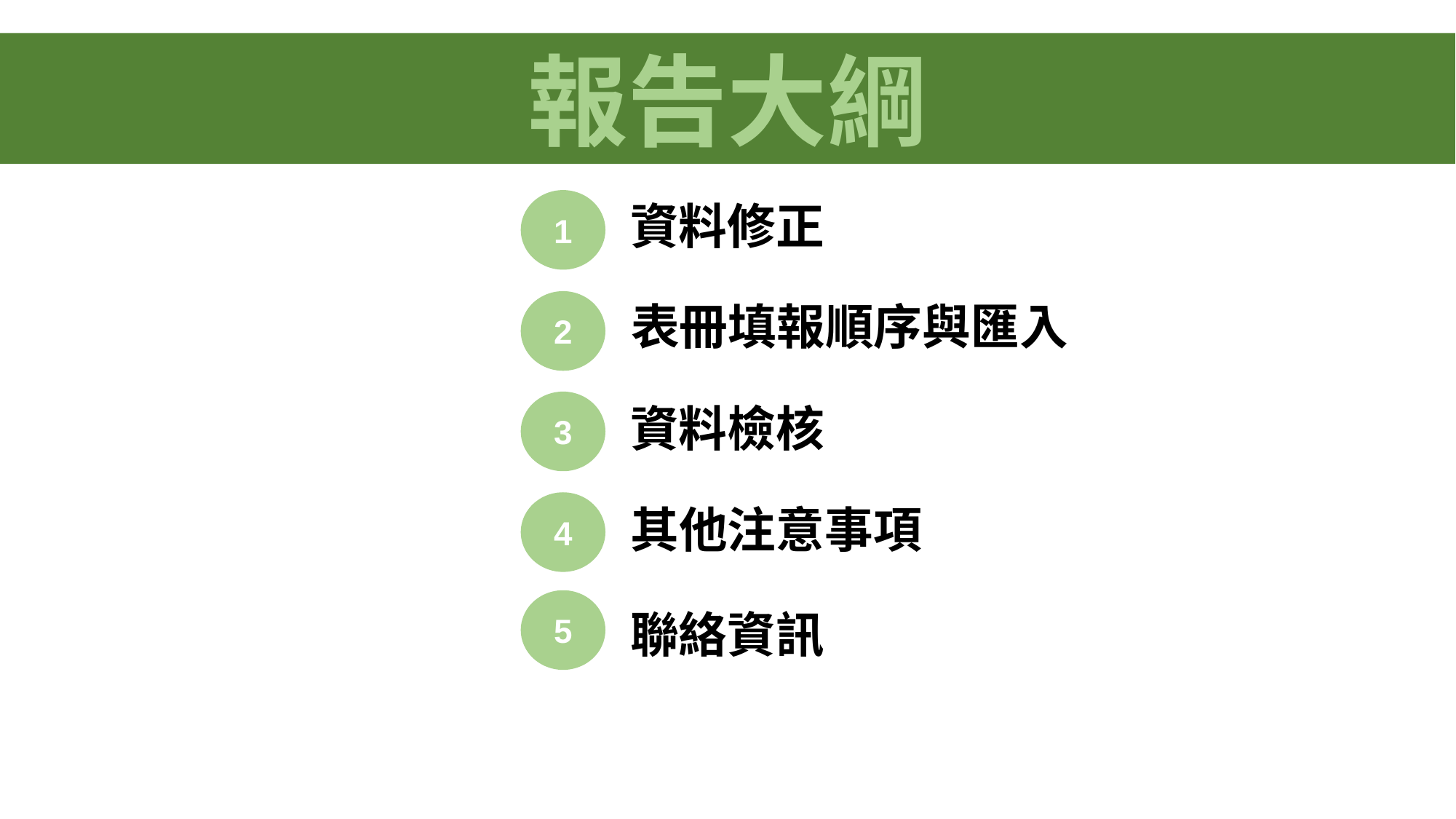

報告大綱
1
資料修正
2
表冊填報順序與匯入
3
資料檢核
4
其他注意事項
5
聯絡資訊